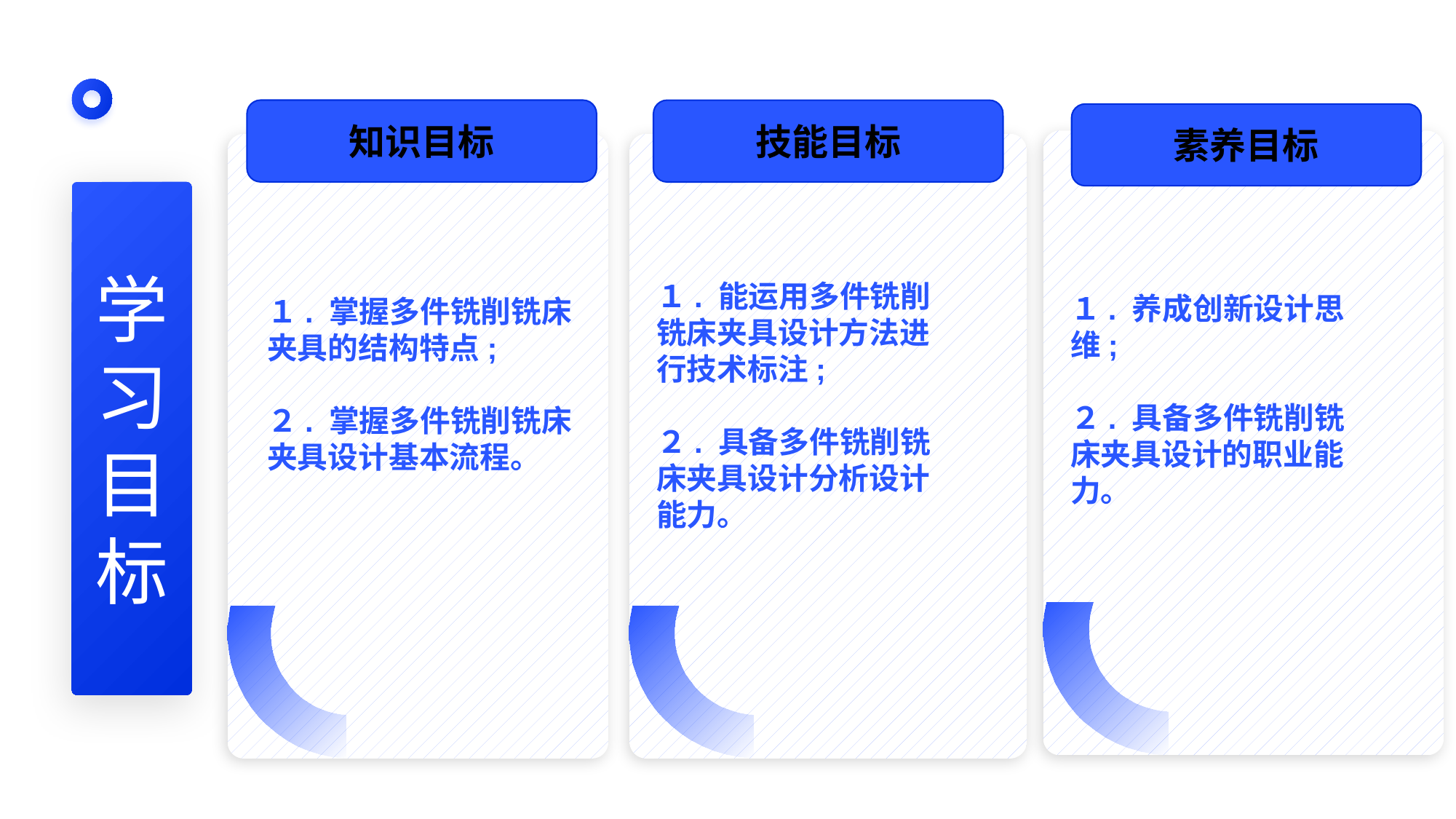

知识目标
技能目标
素养目标

１. 养成创新设计思维;

２. 具备多件铣削铣床夹具设计的职业能力。

１. 能运用多件铣削铣床夹具设计方法进行技术标注;

２. 具备多件铣削铣床夹具设计分析设计能力。

学
习
目
标
１. 掌握多件铣削铣床夹具的结构特点;

２. 掌握多件铣削铣床夹具设计基本流程。